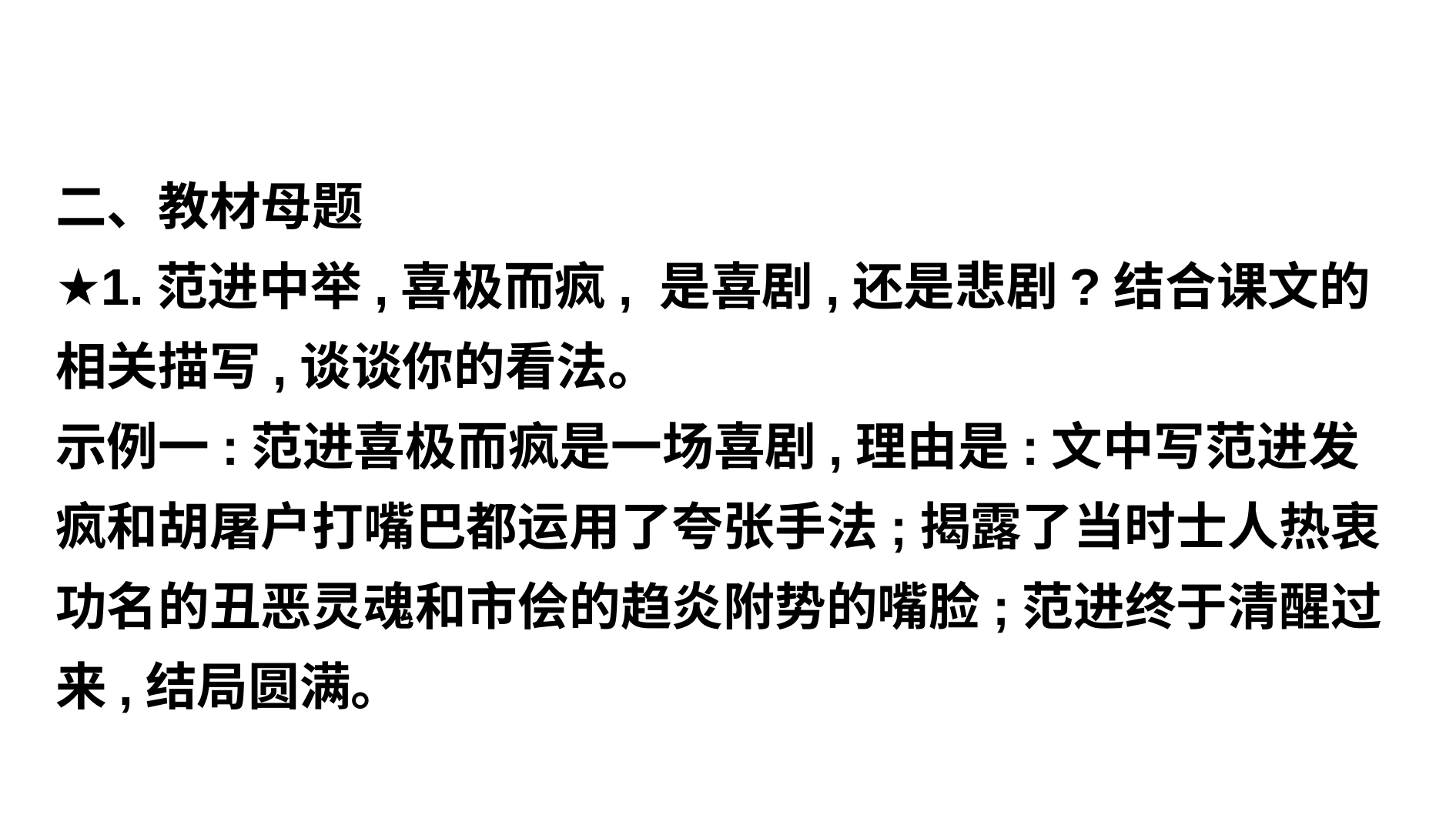

二、教材母题
★1.范进中举,喜极而疯, 是喜剧,还是悲剧?结合课文的相关描写,谈谈你的看法。
示例一:范进喜极而疯是一场喜剧,理由是:文中写范进发疯和胡屠户打嘴巴都运用了夸张手法;揭露了当时士人热衷功名的丑恶灵魂和市侩的趋炎附势的嘴脸;范进终于清醒过来,结局圆满。